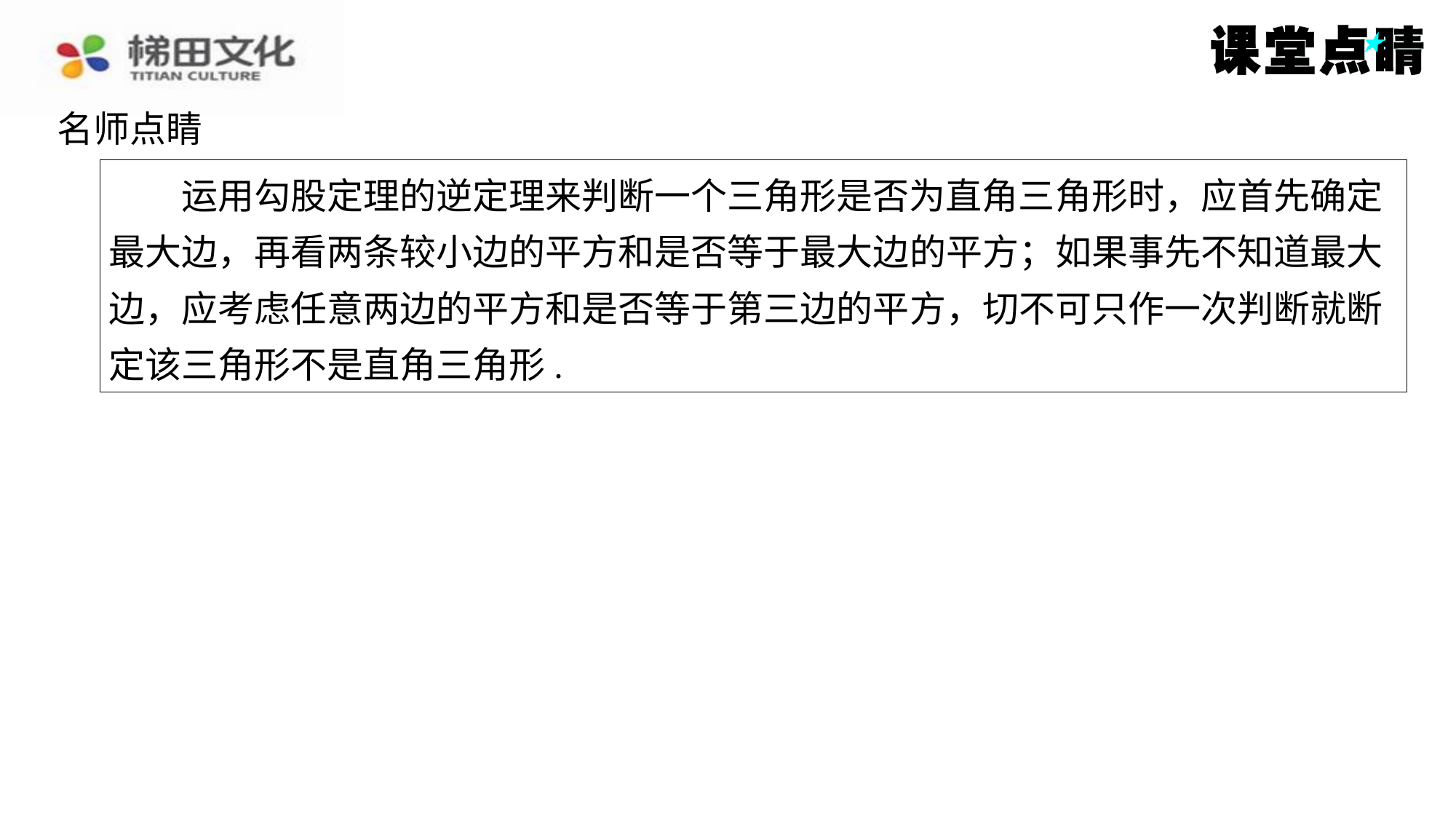

名师点睛
　　运用勾股定理的逆定理来判断一个三角形是否为直角三角形时，应首先确定
最大边，再看两条较小边的平方和是否等于最大边的平方；如果事先不知道最大
边，应考虑任意两边的平方和是否等于第三边的平方，切不可只作一次判断就断
定该三角形不是直角三角形.